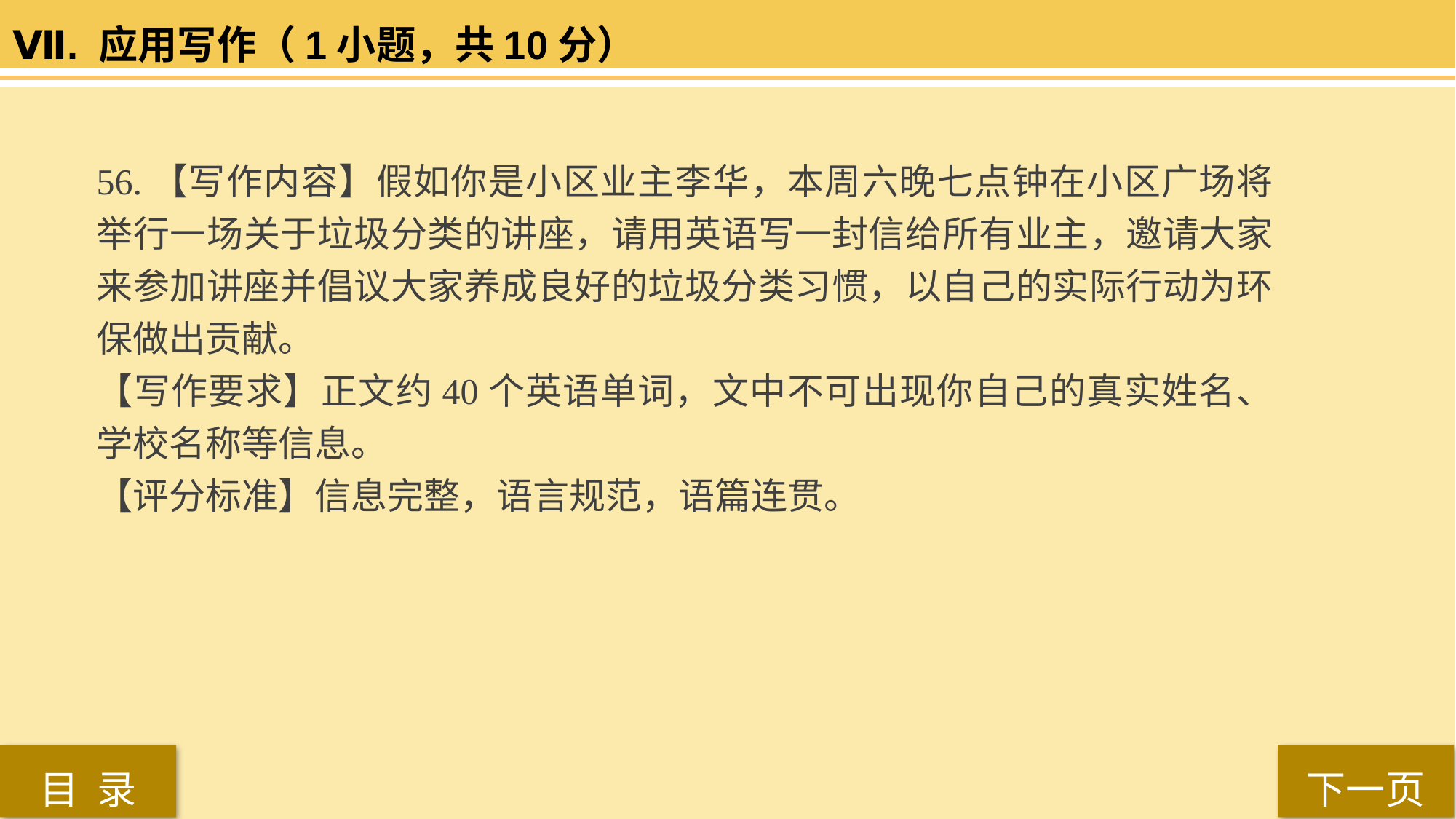

Ⅶ. 应用写作（1小题，共10分）
56.【写作内容】假如你是小区业主李华，本周六晚七点钟在小区广场将举行一场关于垃圾分类的讲座，请用英语写一封信给所有业主，邀请大家来参加讲座并倡议大家养成良好的垃圾分类习惯，以自己的实际行动为环保做出贡献。
【写作要求】正文约40个英语单词，文中不可出现你自己的真实姓名、学校名称等信息。
【评分标准】信息完整，语言规范，语篇连贯。